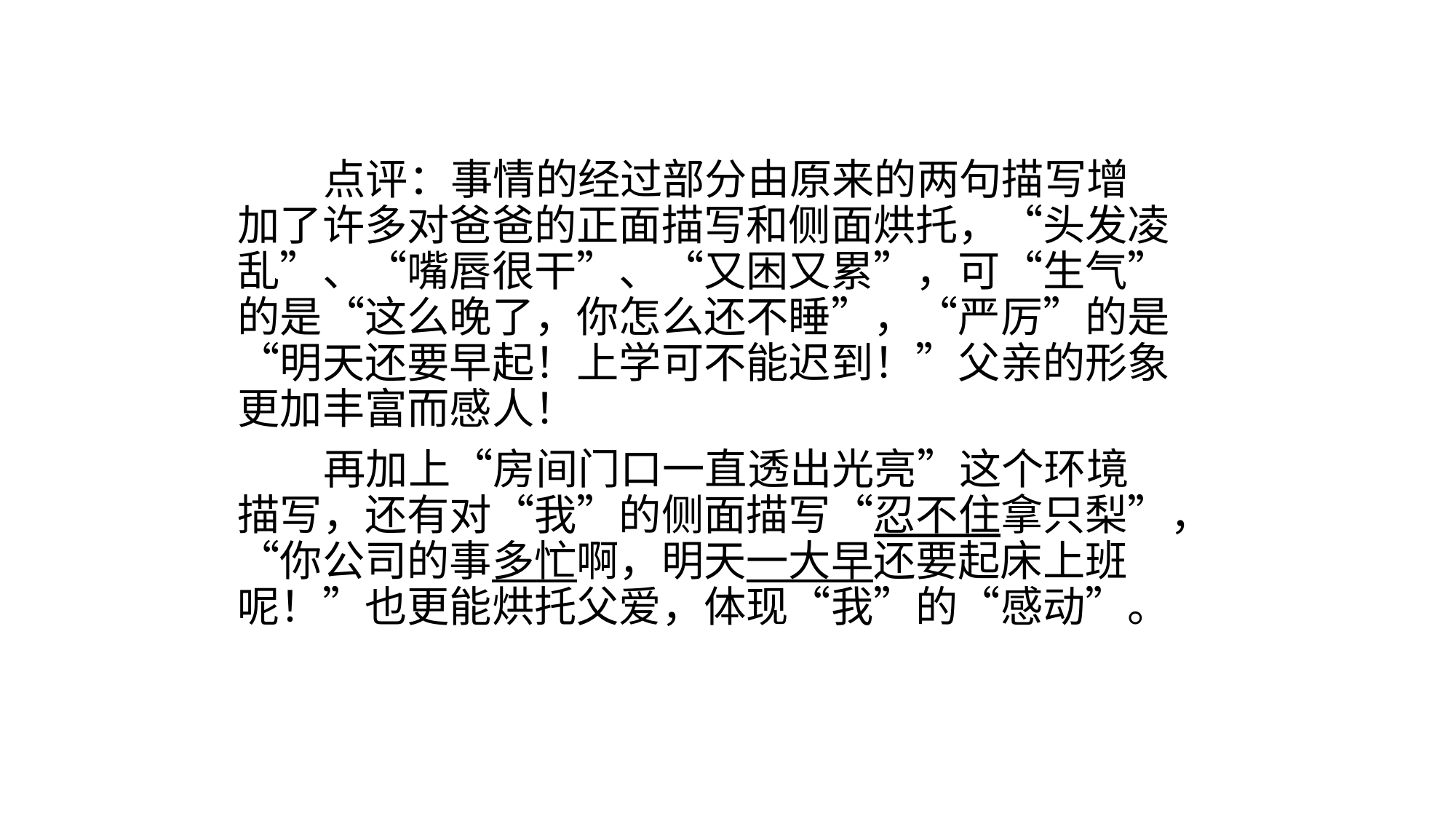

点评：事情的经过部分由原来的两句描写增加了许多对爸爸的正面描写和侧面烘托，“头发凌乱”、“嘴唇很干”、“又困又累”，可“生气”的是“这么晚了，你怎么还不睡”，“严厉”的是“明天还要早起！上学可不能迟到！”父亲的形象更加丰富而感人！
        再加上“房间门口一直透出光亮”这个环境描写，还有对“我”的侧面描写“忍不住拿只梨”，“你公司的事多忙啊，明天一大早还要起床上班呢！”也更能烘托父爱，体现“我”的“感动”。